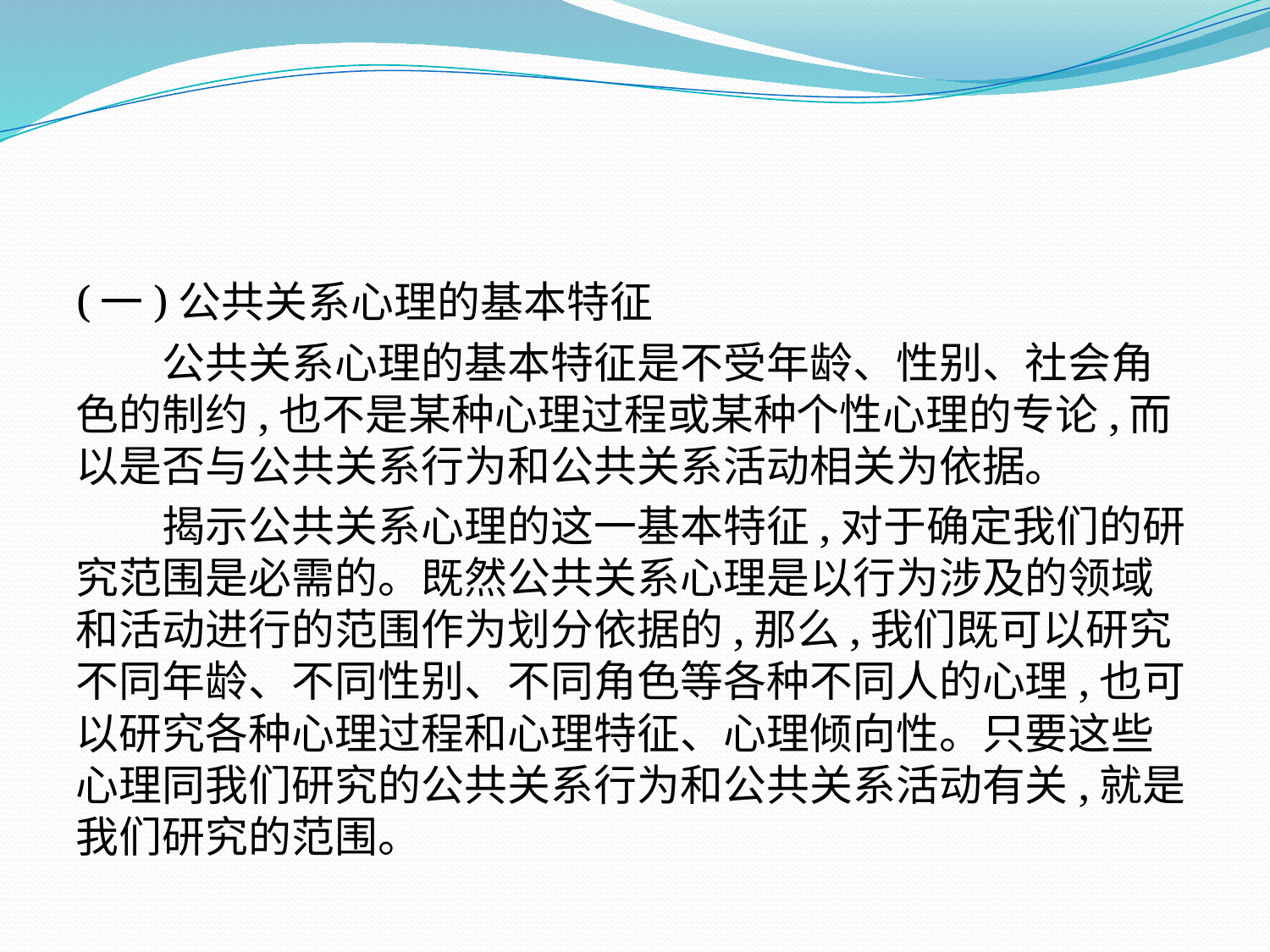

#
(一)公共关系心理的基本特征
　　公共关系心理的基本特征是不受年龄、性别、社会角色的制约,也不是某种心理过程或某种个性心理的专论,而以是否与公共关系行为和公共关系活动相关为依据。
　　揭示公共关系心理的这一基本特征,对于确定我们的研究范围是必需的。既然公共关系心理是以行为涉及的领域和活动进行的范围作为划分依据的,那么,我们既可以研究不同年龄、不同性别、不同角色等各种不同人的心理,也可以研究各种心理过程和心理特征、心理倾向性。只要这些心理同我们研究的公共关系行为和公共关系活动有关,就是我们研究的范围。